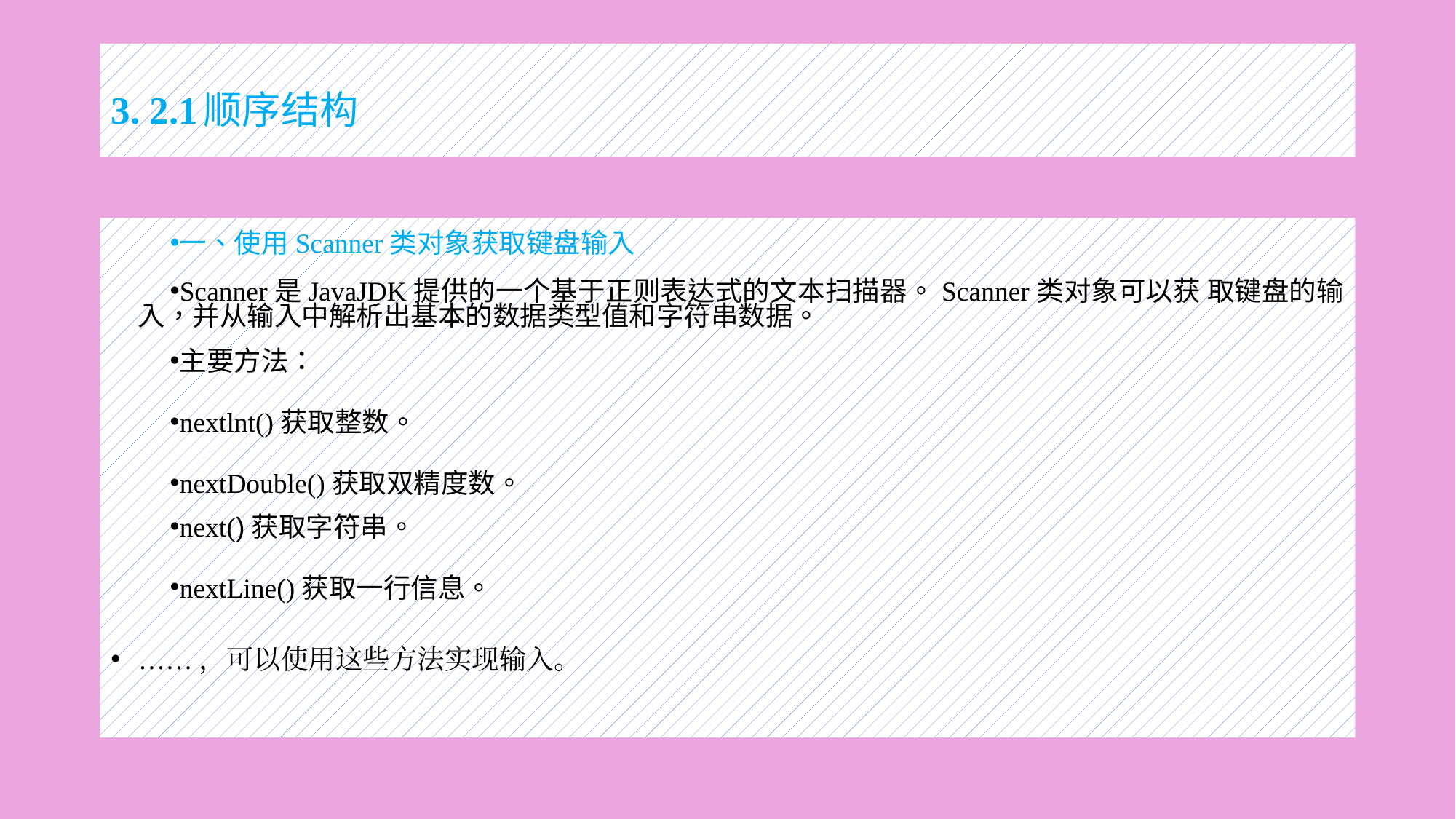

# 3. 2.1顺序结构
一、使用Scanner类对象获取键盘输入
Scanner是JavaJDK提供的一个基于正则表达式的文本扫描器。Scanner类对象可以获 取键盘的输入，并从输入中解析出基本的数据类型值和字符串数据。
主要方法：
nextlnt()获取整数。
nextDouble()获取双精度数。
next()获取字符串。
nextLine()获取一行信息。
……，可以使用这些方法实现输入。